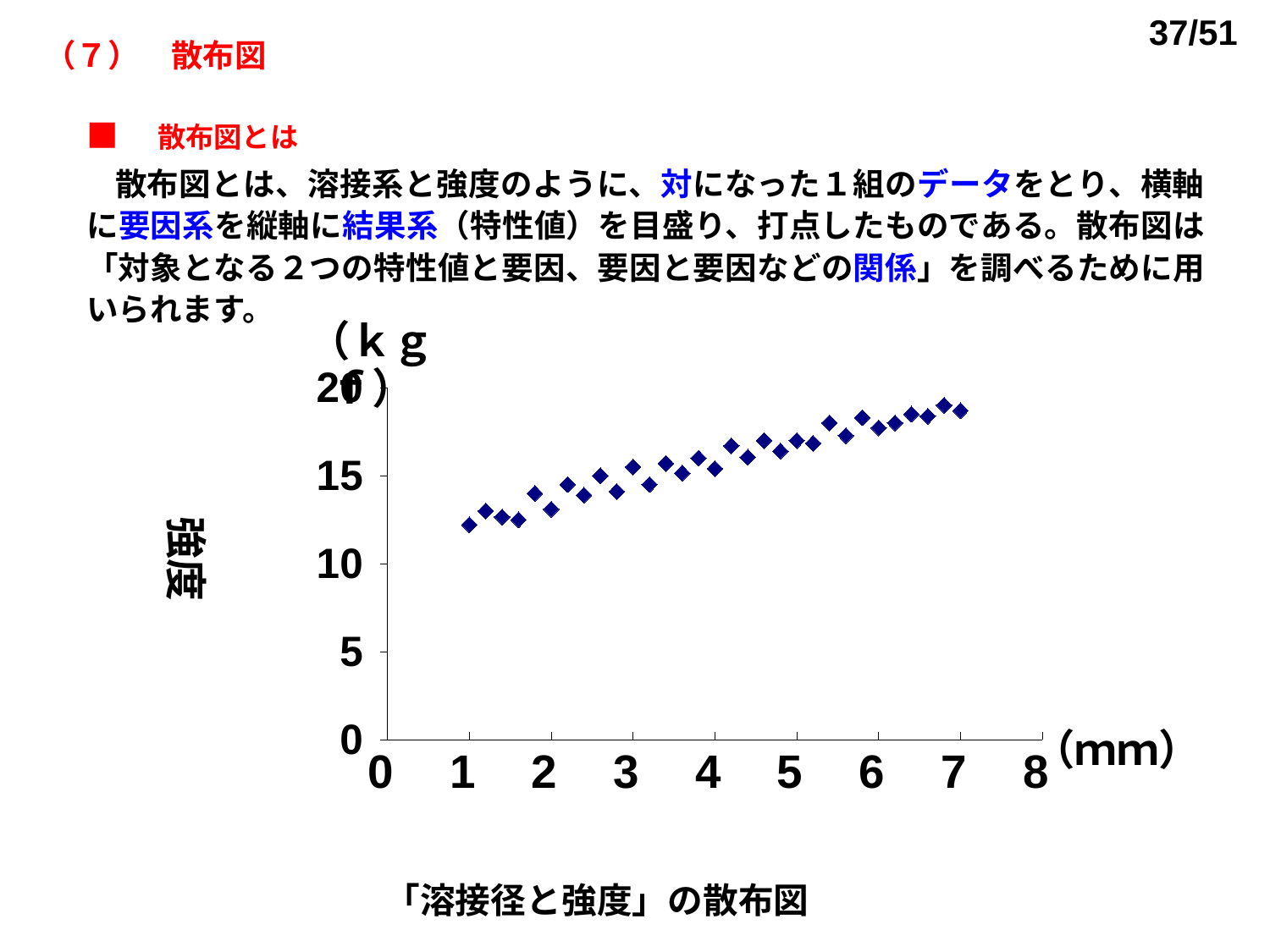

37/51
（７）　散布図
■　散布図とは
　散布図とは、溶接系と強度のように、対になった１組のデータをとり、横軸に要因系を縦軸に結果系（特性値）を目盛り、打点したものである。散布図は「対象となる２つの特性値と要因、要因と要因などの関係」を調べるために用いられます。

### Chart

| Category | 強度 |
|---|---|
強度
「溶接径と強度」の散布図